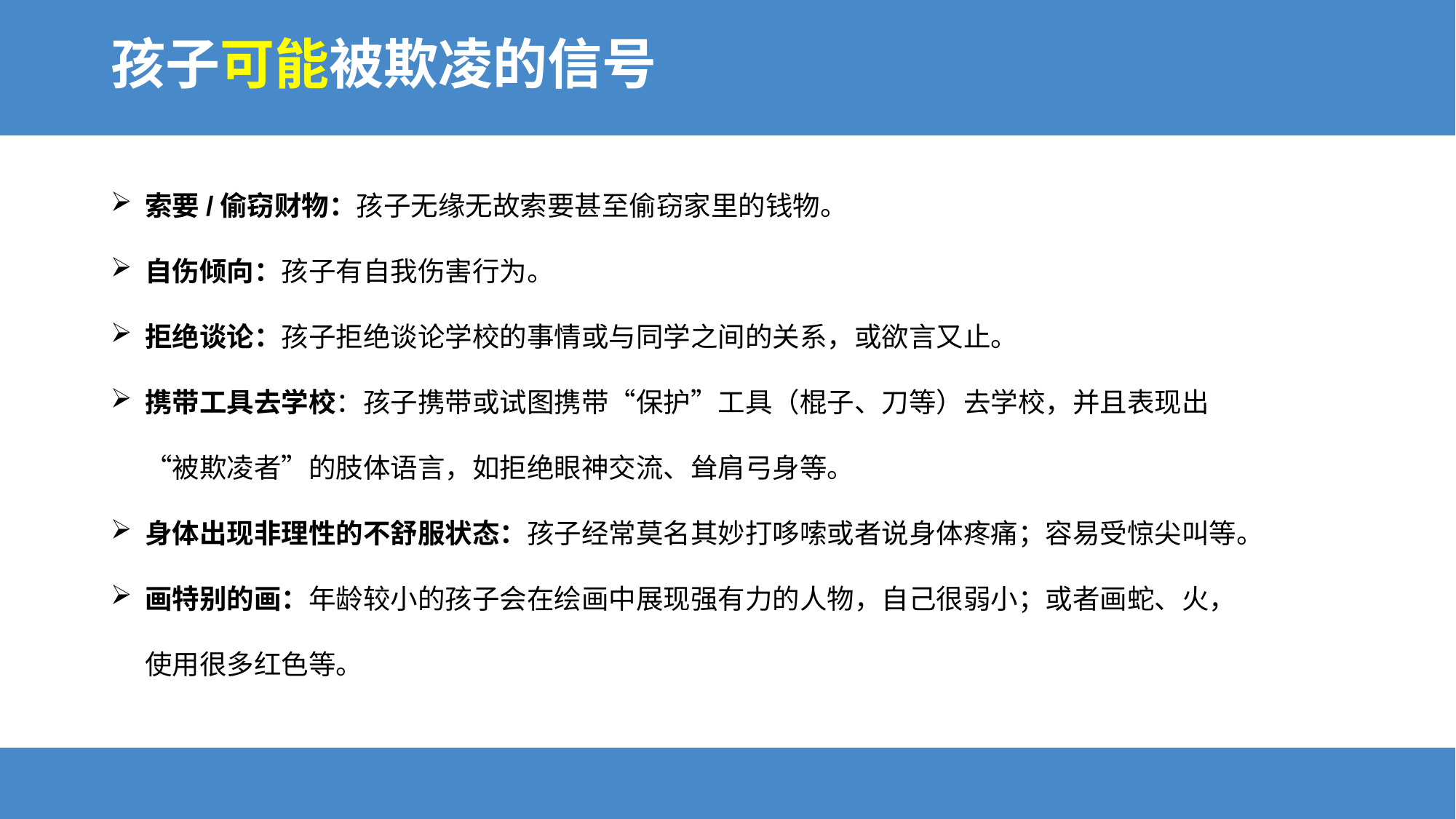

# 孩子可能被欺凌的信号
索要/偷窃财物：孩子无缘无故索要甚至偷窃家里的钱物。
自伤倾向：孩子有自我伤害行为。
拒绝谈论：孩子拒绝谈论学校的事情或与同学之间的关系，或欲言又止。
携带工具去学校：孩子携带或试图携带“保护”工具（棍子、刀等）去学校，并且表现出“被欺凌者”的肢体语言，如拒绝眼神交流、耸肩弓身等。
身体出现非理性的不舒服状态：孩子经常莫名其妙打哆嗦或者说身体疼痛；容易受惊尖叫等。
画特别的画：年龄较小的孩子会在绘画中展现强有力的人物，自己很弱小；或者画蛇、火，使用很多红色等。